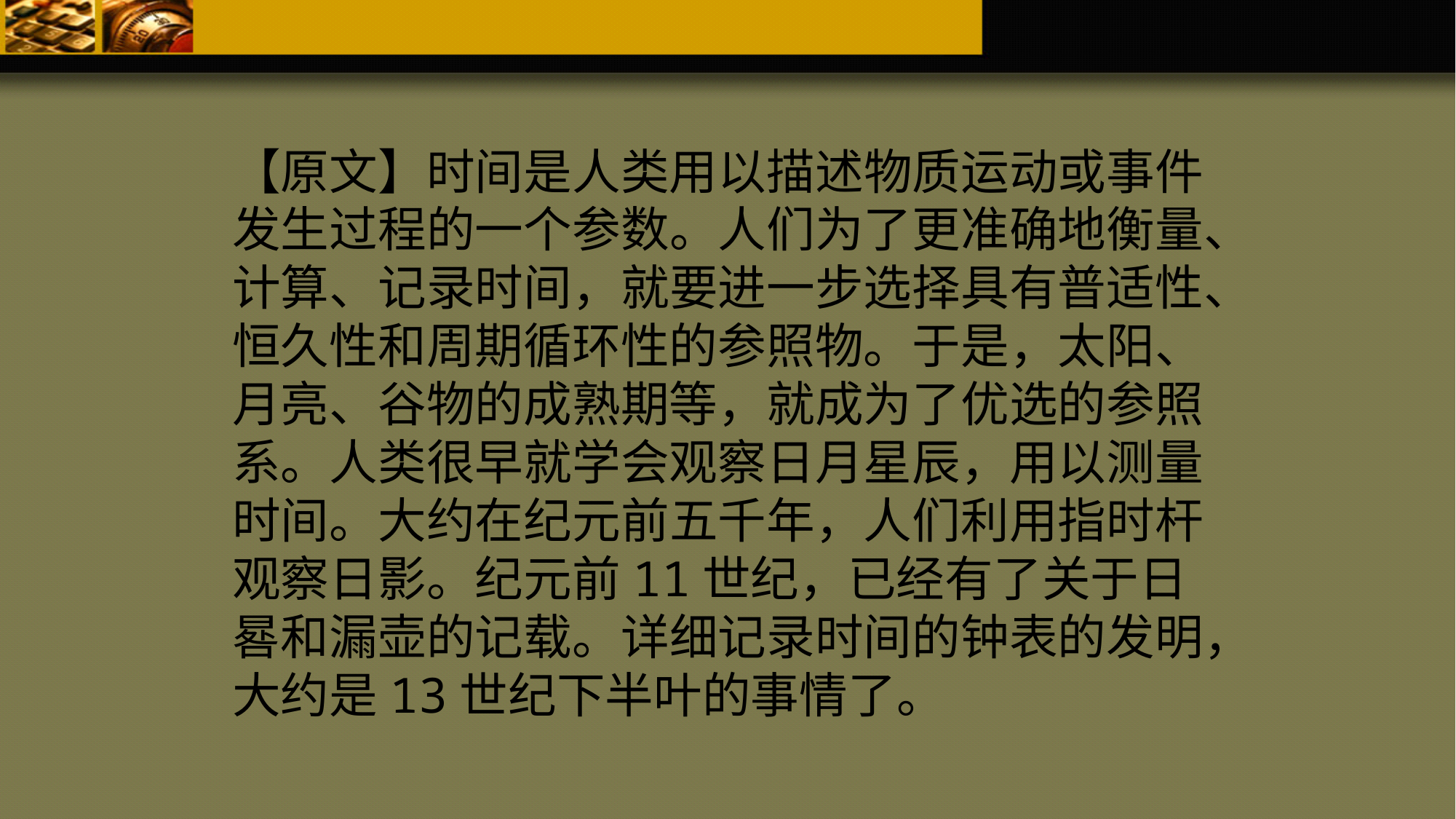

【原文】时间是人类用以描述物质运动或事件发生过程的一个参数。人们为了更准确地衡量、计算、记录时间，就要进一步选择具有普适性、恒久性和周期循环性的参照物。于是，太阳、月亮、谷物的成熟期等，就成为了优选的参照系。人类很早就学会观察日月星辰，用以测量时间。大约在纪元前五千年，人们利用指时杆观察日影。纪元前11世纪，已经有了关于日晷和漏壶的记载。详细记录时间的钟表的发明，大约是13世纪下半叶的事情了。